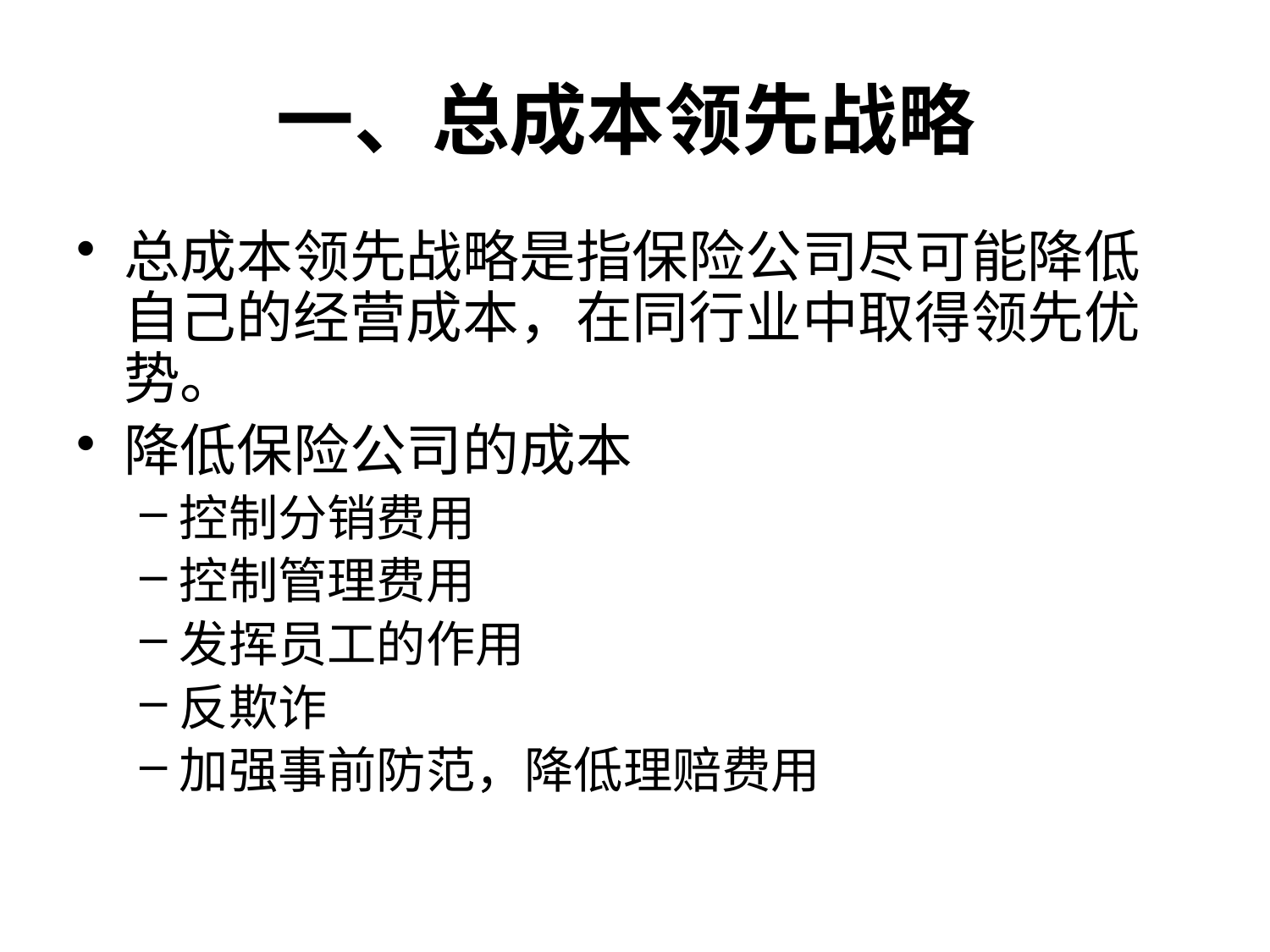

# 一、总成本领先战略
总成本领先战略是指保险公司尽可能降低自己的经营成本，在同行业中取得领先优势。
降低保险公司的成本
控制分销费用
控制管理费用
发挥员工的作用
反欺诈
加强事前防范，降低理赔费用